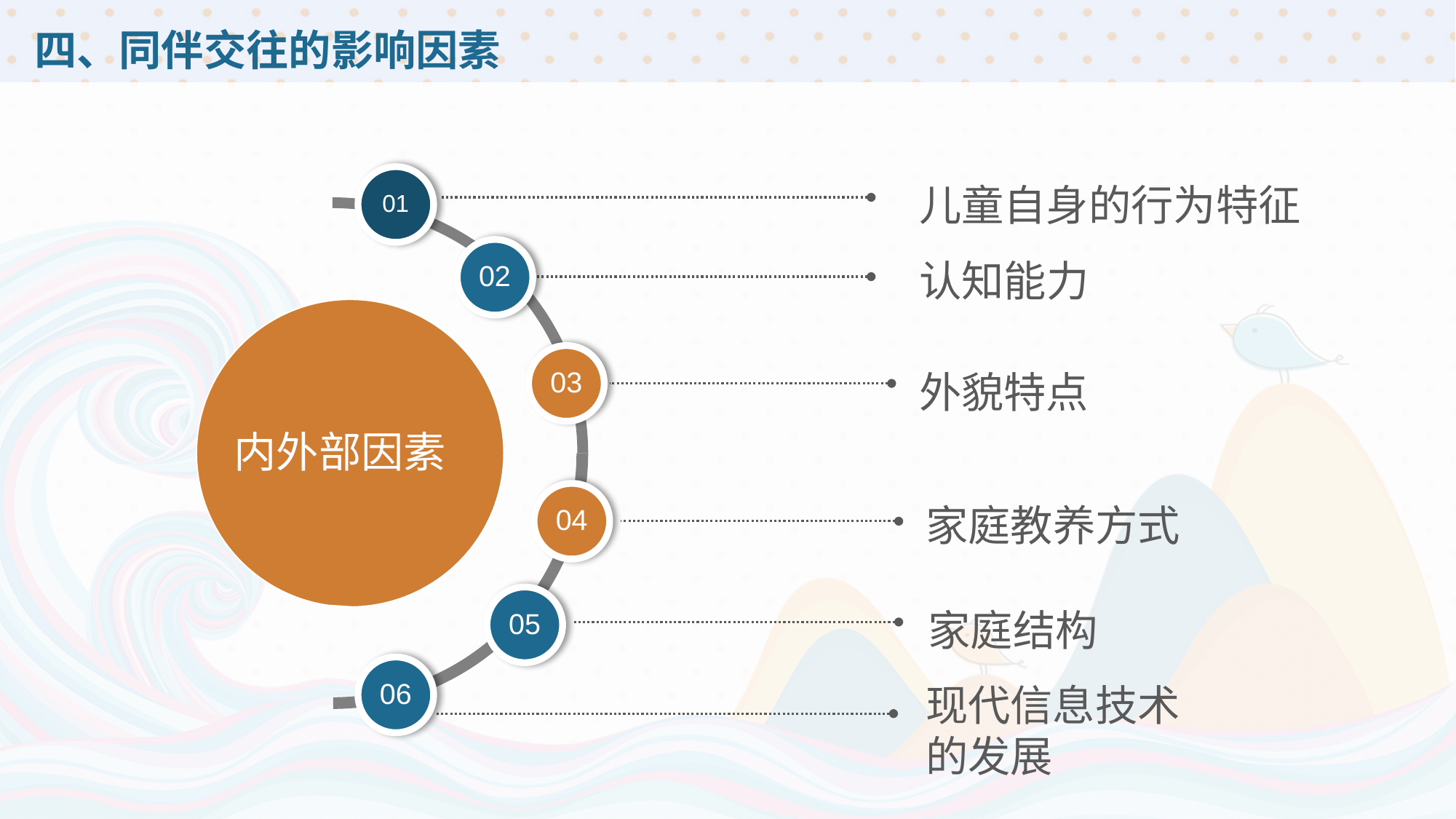

# 四、同伴交往的影响因素
01
儿童自身的行为特征

02
认知能力

内外部因素
03
外貌特点
04
家庭教养方式
05
家庭结构
06
现代信息技术的发展